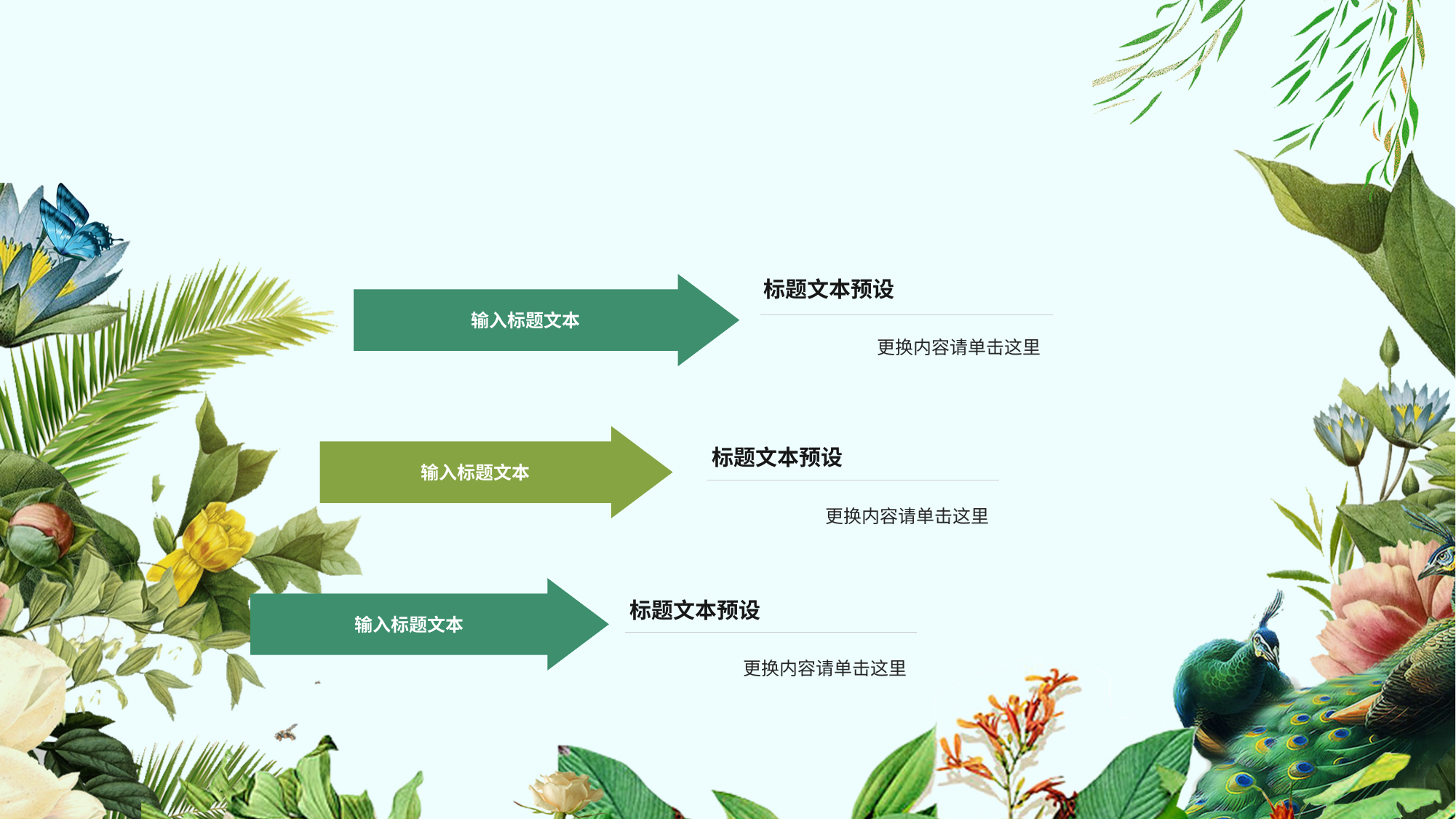

标题文本预设
输入标题文本
输入标题文本
输入标题文本
更换内容请单击这里
标题文本预设
更换内容请单击这里
标题文本预设
更换内容请单击这里